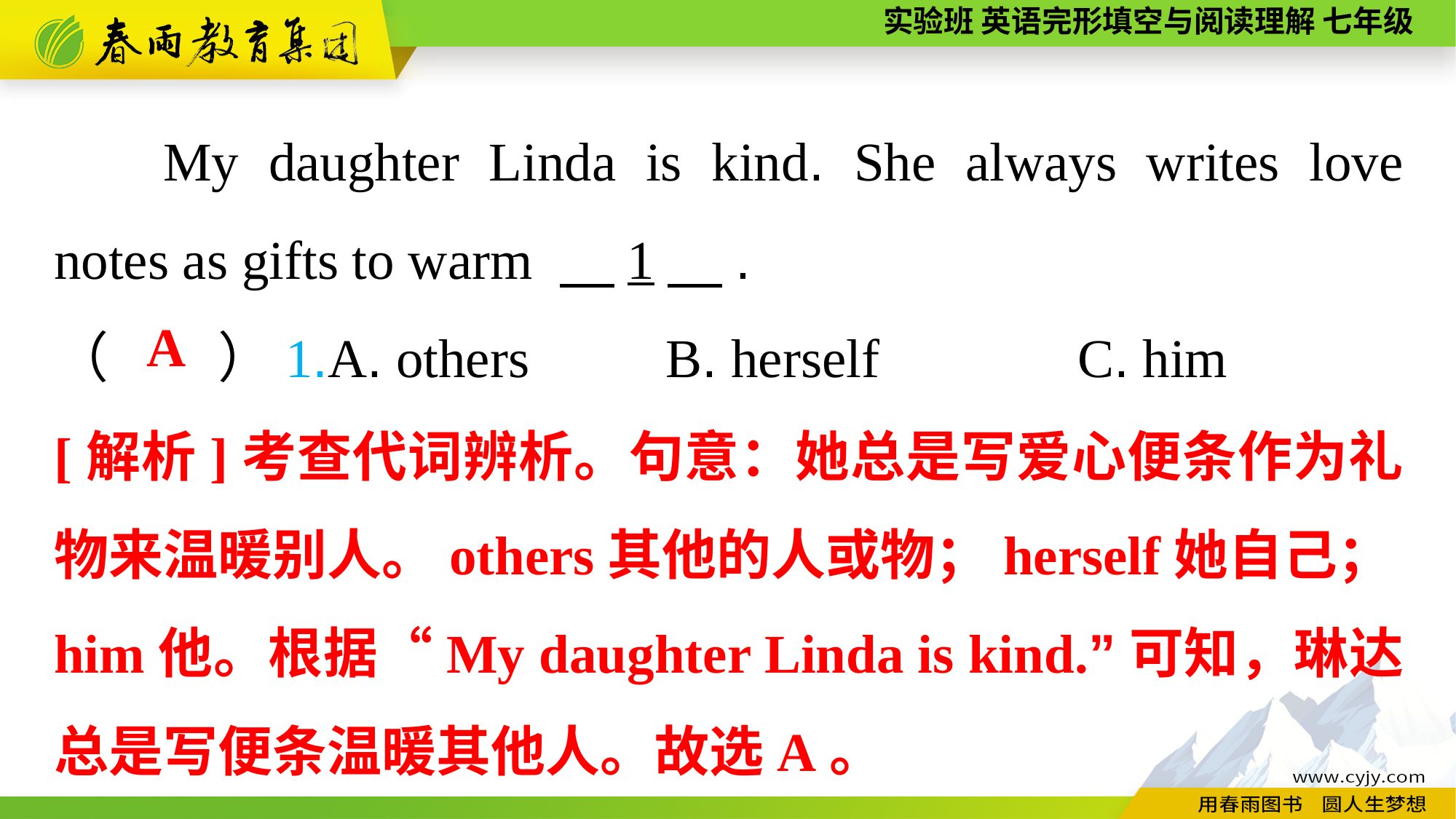

My daughter Linda is kind. She always writes love notes as gifts to warm 　1　.
（　　）1.A. others          B. herself	           C. him
A
[解析]考查代词辨析。句意：她总是写爱心便条作为礼物来温暖别人。others其他的人或物；herself她自己；him他。根据“My daughter Linda is kind.”可知，琳达总是写便条温暖其他人。故选A。